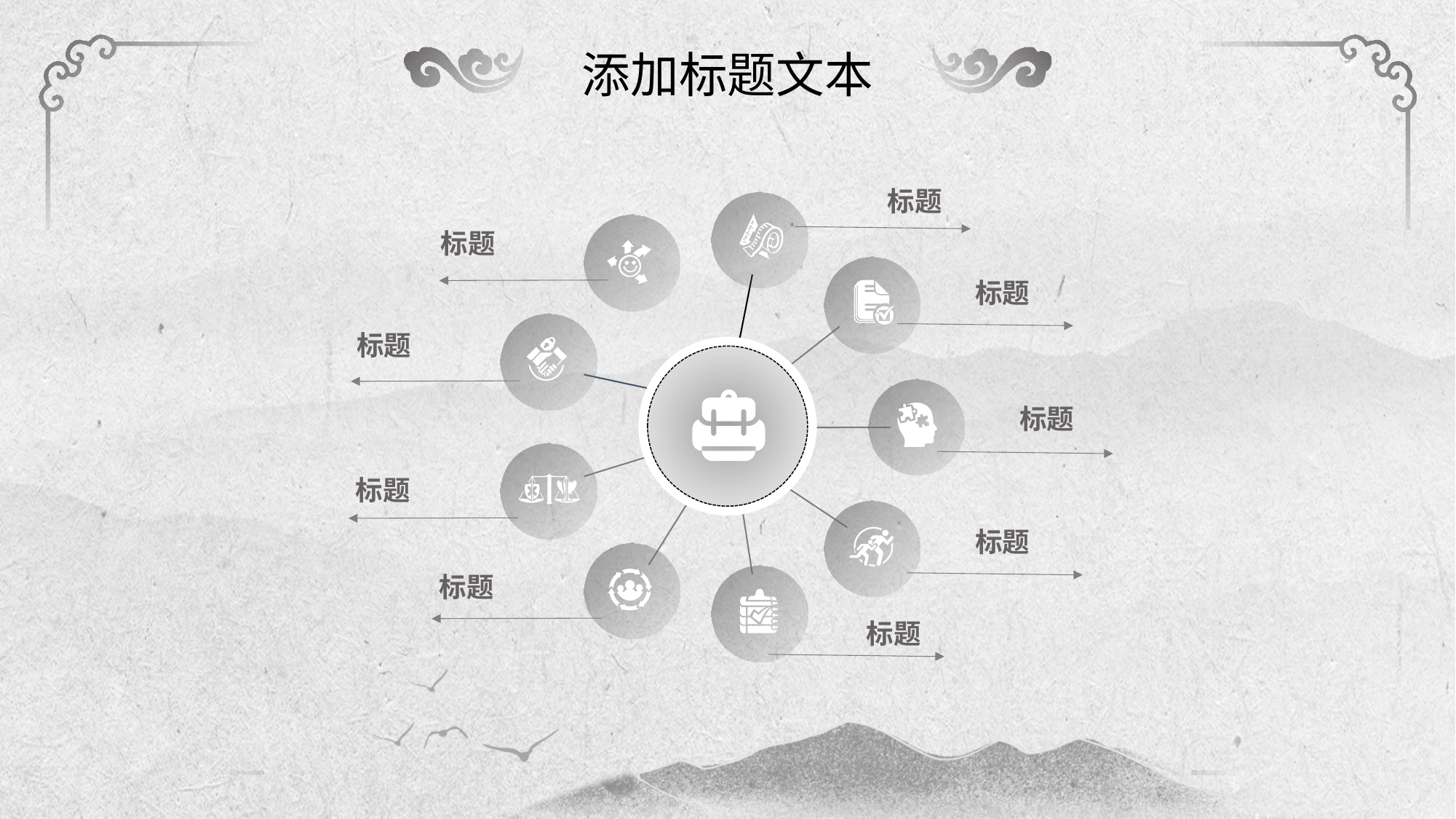

添加标题文本

标题

标题

标题

标题

标题

标题

标题

标题

标题